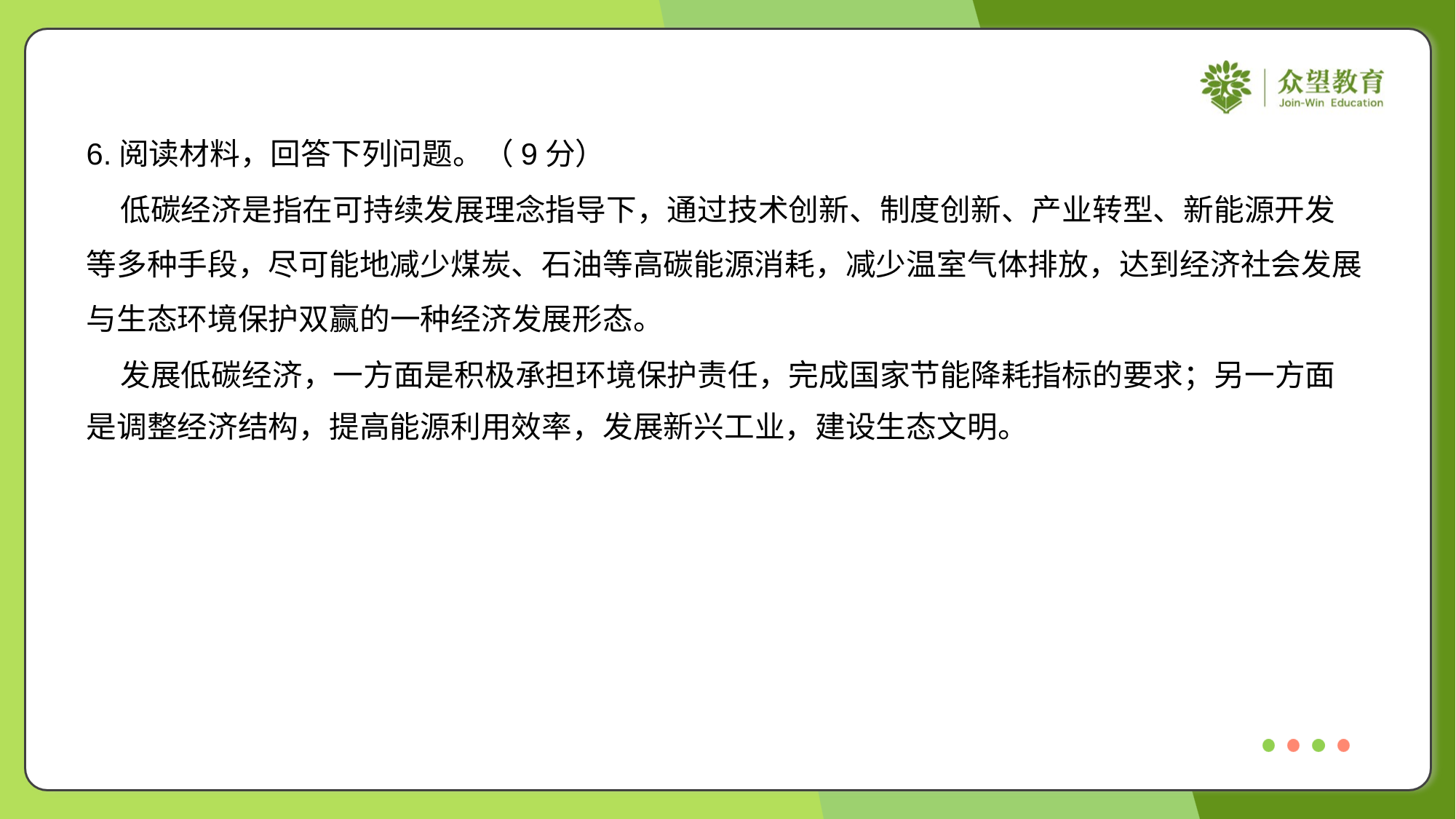

6.阅读材料，回答下列问题。（9分）
    低碳经济是指在可持续发展理念指导下，通过技术创新、制度创新、产业转型、新能源开发
等多种手段，尽可能地减少煤炭、石油等高碳能源消耗，减少温室气体排放，达到经济社会发展
与生态环境保护双赢的一种经济发展形态。
    发展低碳经济，一方面是积极承担环境保护责任，完成国家节能降耗指标的要求；另一方面
是调整经济结构，提高能源利用效率，发展新兴工业，建设生态文明。